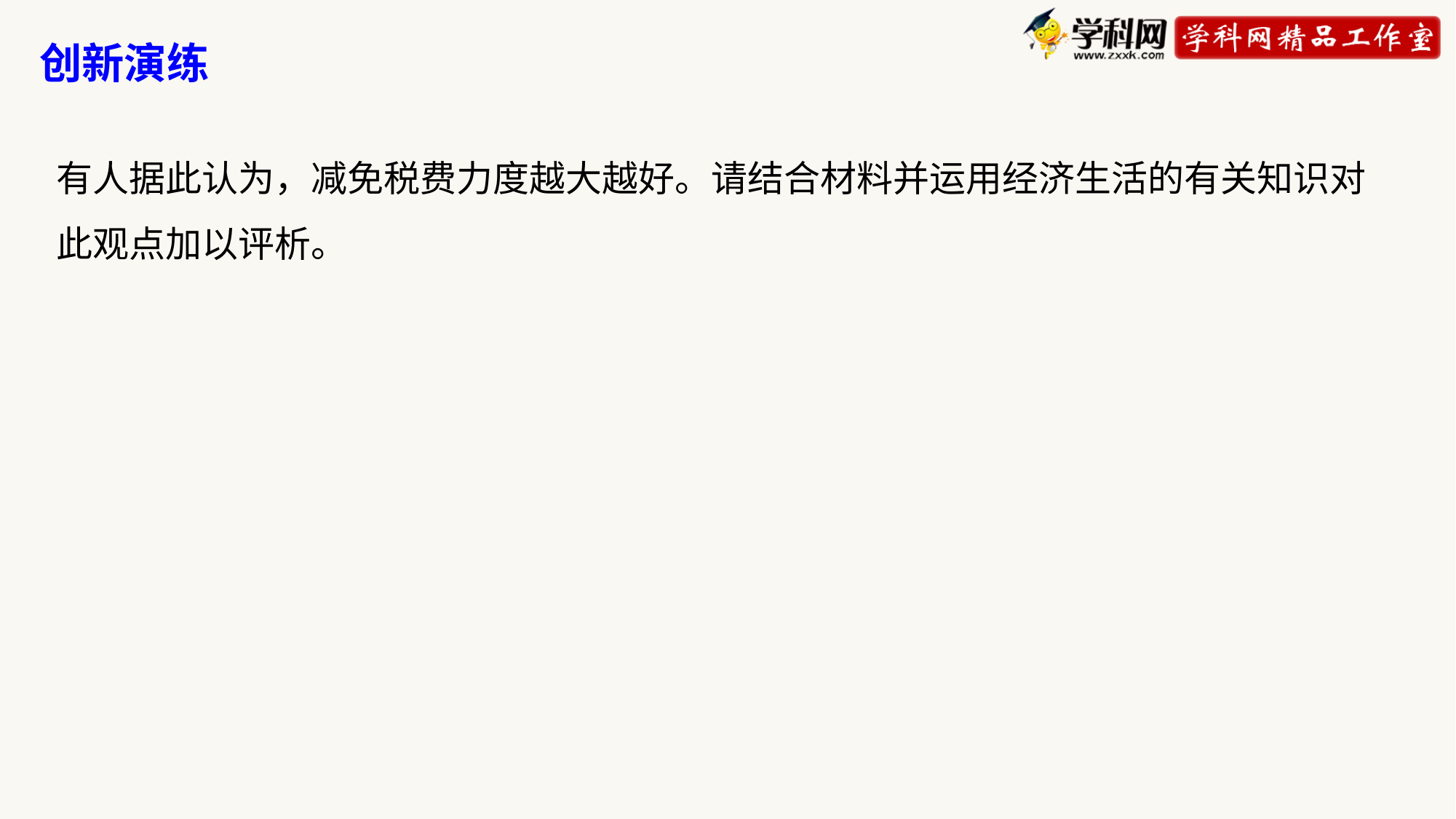

创新演练
有人据此认为，减免税费力度越大越好。请结合材料并运用经济生活的有关知识对此观点加以评析。